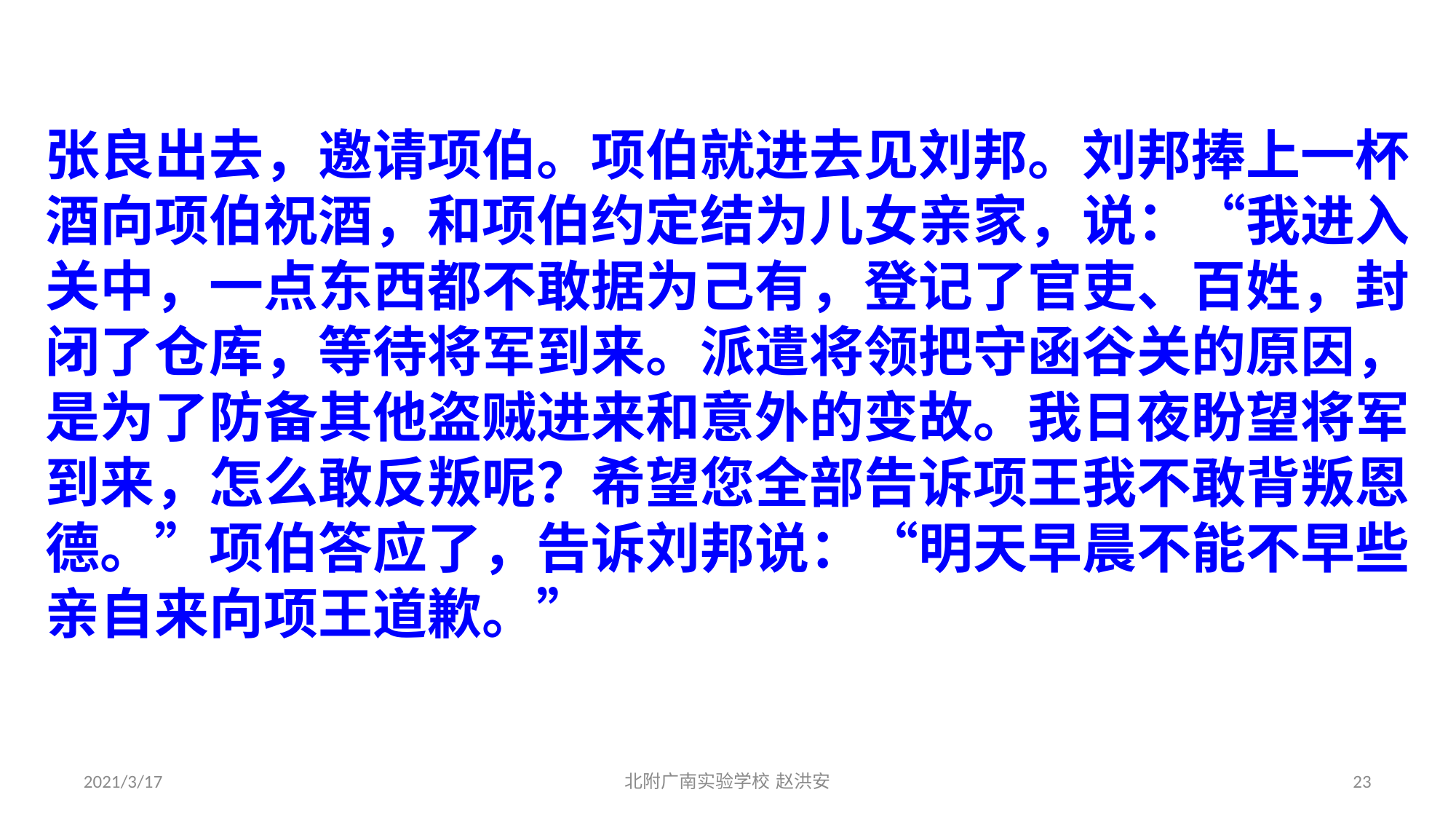

张良出去，邀请项伯。项伯就进去见刘邦。刘邦捧上一杯酒向项伯祝酒，和项伯约定结为儿女亲家，说：“我进入关中，一点东西都不敢据为己有，登记了官吏、百姓，封闭了仓库，等待将军到来。派遣将领把守函谷关的原因，是为了防备其他盗贼进来和意外的变故。我日夜盼望将军到来，怎么敢反叛呢？希望您全部告诉项王我不敢背叛恩德。”项伯答应了，告诉刘邦说：“明天早晨不能不早些亲自来向项王道歉。”
2021/3/17
北附广南实验学校 赵洪安
23